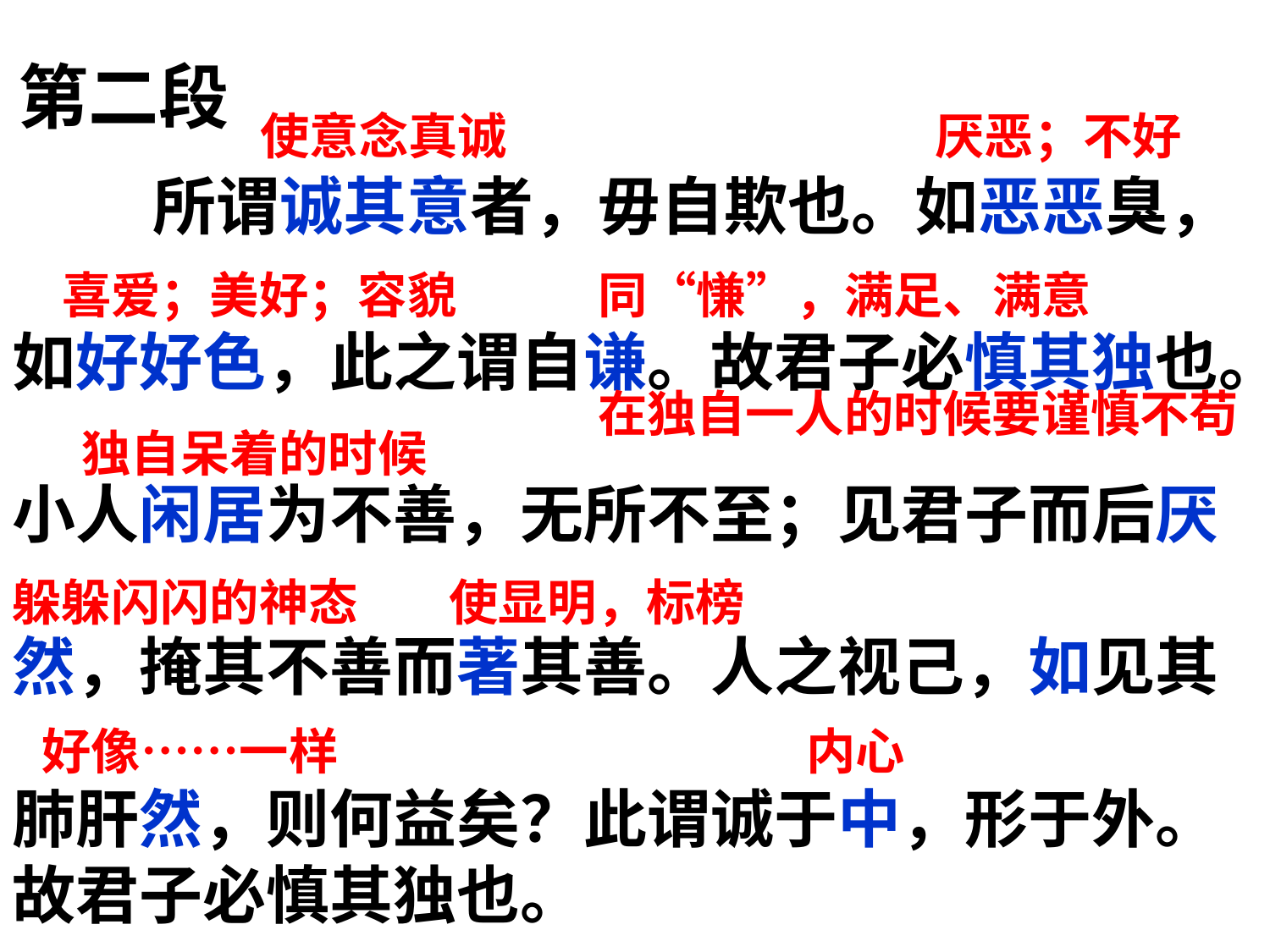

第二段
使意念真诚
厌恶；不好
       所谓诚其意者，毋自欺也。如恶恶臭，

如好好色，此之谓自谦。故君子必慎其独也。

小人闲居为不善，无所不至；见君子而后厌

然，掩其不善而著其善。人之视己，如见其

肺肝然，则何益矣？此谓诚于中，形于外。故君子必慎其独也。
喜爱；美好；容貌
同“慊”，满足、满意
在独自一人的时候要谨慎不苟
独自呆着的时候
躲躲闪闪的神态
使显明，标榜
好像……一样
内心